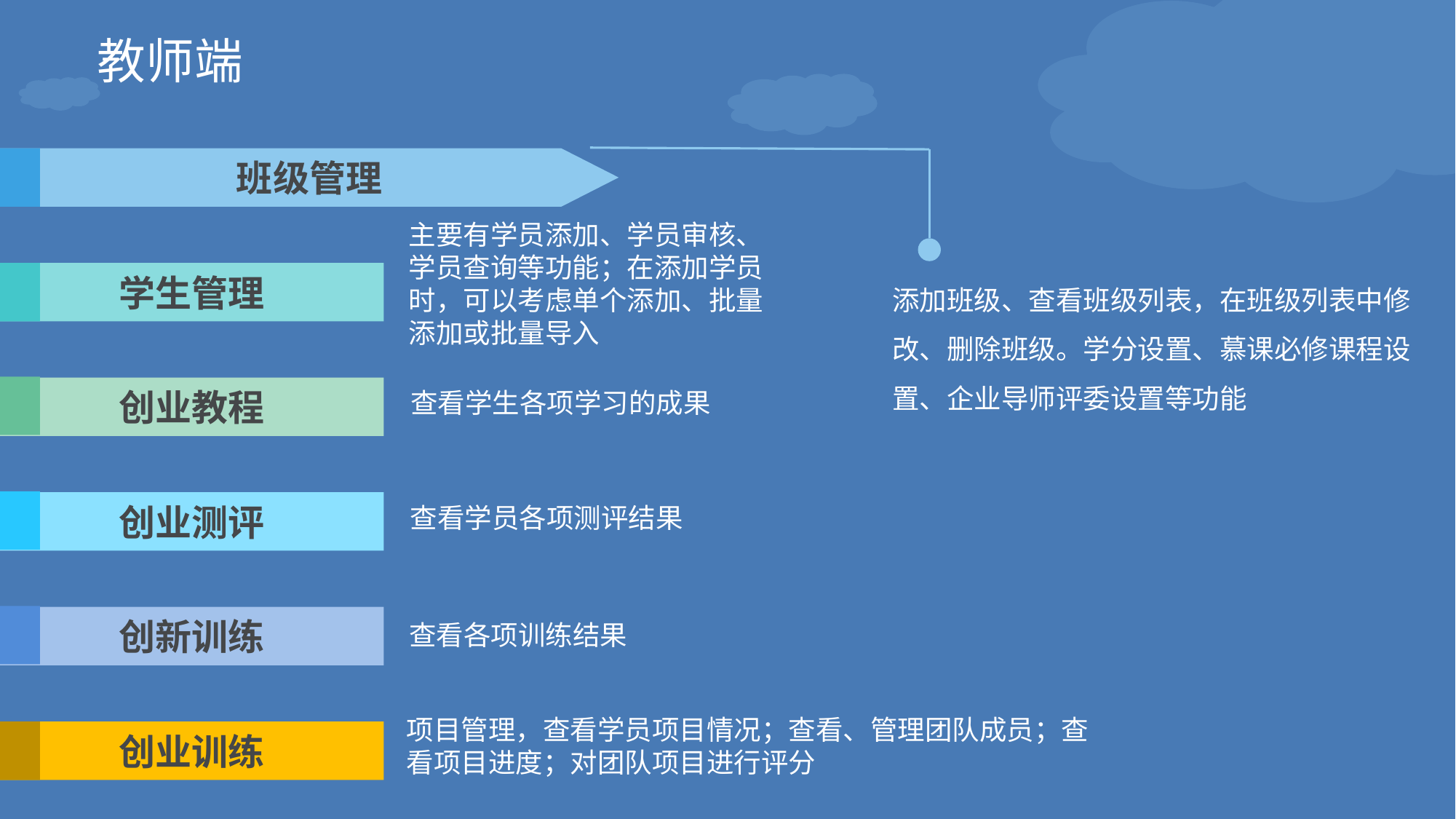

教师端
班级管理

添加班级、查看班级列表，在班级列表中修改、删除班级。学分设置、慕课必修课程设置、企业导师评委设置等功能
学生管理

创业教程

创业测评

创新训练
创业训练

主要有学员添加、学员审核、学员查询等功能；在添加学员时，可以考虑单个添加、批量添加或批量导入
查看学生各项学习的成果
查看学员各项测评结果
查看各项训练结果
项目管理，查看学员项目情况；查看、管理团队成员；查看项目进度；对团队项目进行评分